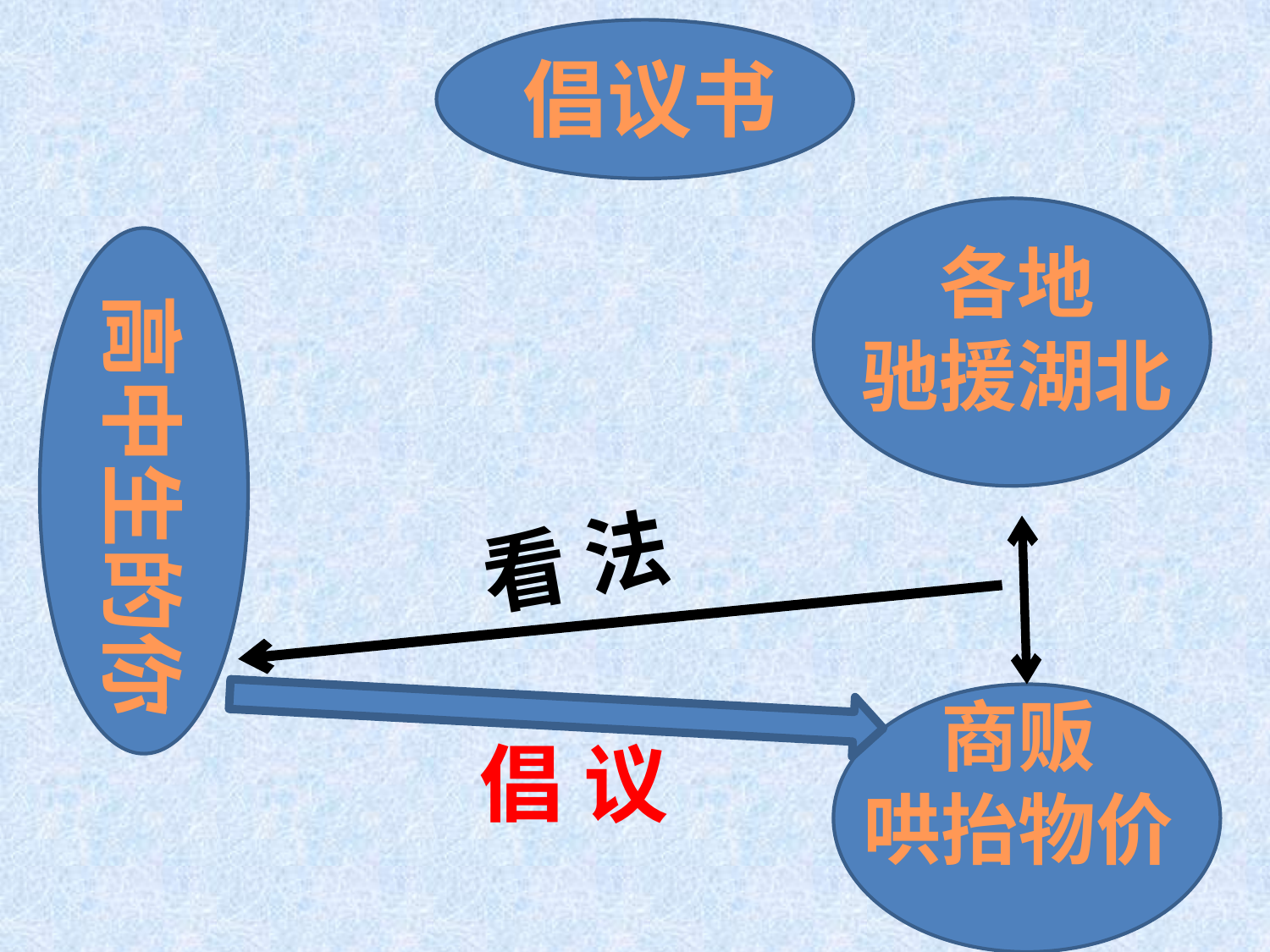

倡议书

各地
驰援湖北
高中生的你
看 法

商贩
哄抬物价

倡 议